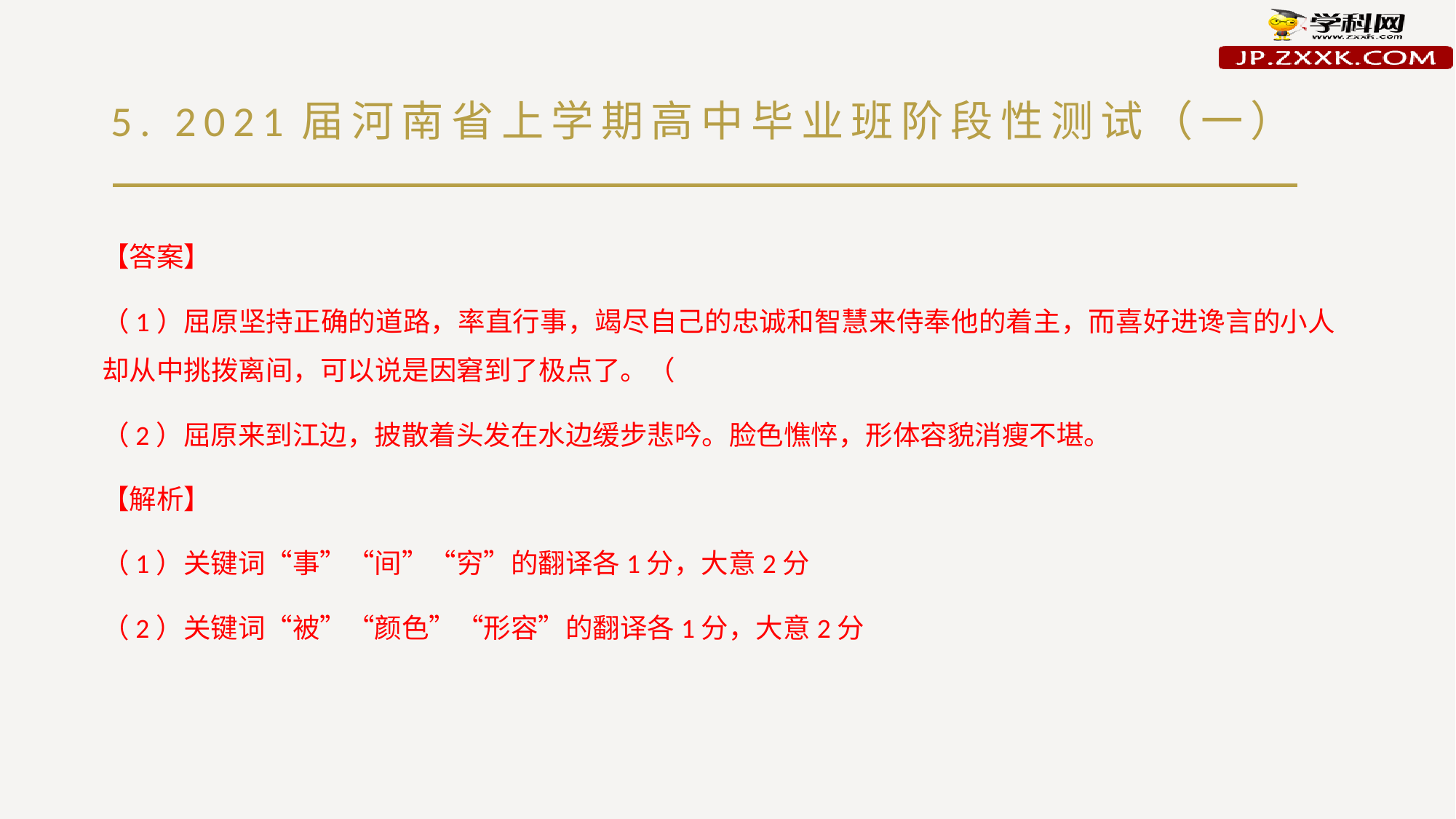

# 5. 2021届河南省上学期高中毕业班阶段性测试（一）
【答案】
（1）屈原坚持正确的道路，率直行事，竭尽自己的忠诚和智慧来侍奉他的着主，而喜好进谗言的小人却从中挑拨离间，可以说是因窘到了极点了。（
（2）屈原来到江边，披散着头发在水边缓步悲吟。脸色憔悴，形体容貌消瘦不堪。
【解析】
（1）关键词“事”“间”“穷”的翻译各1分，大意2分
（2）关键词“被”“颜色”“形容”的翻译各1分，大意2分